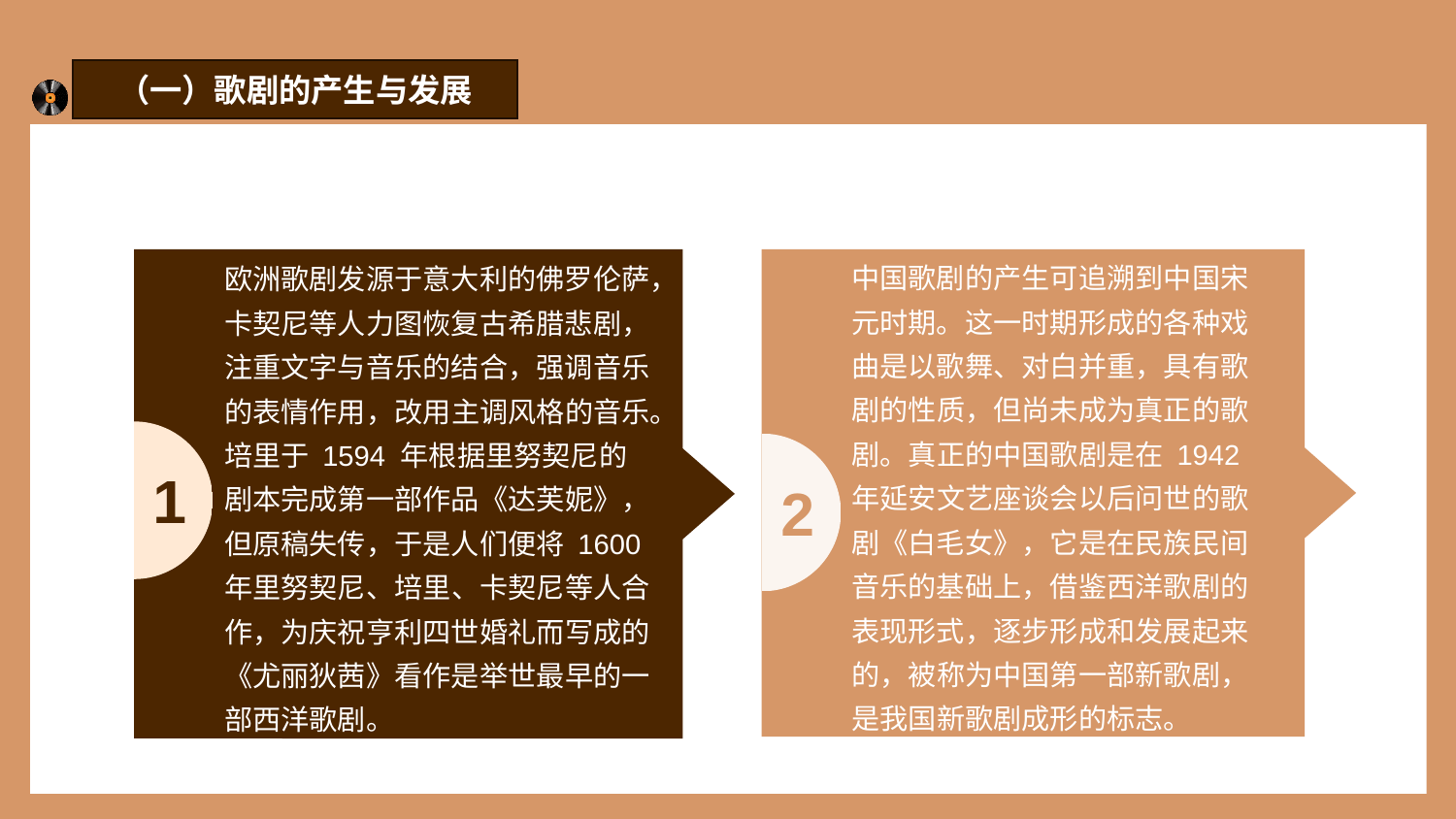

（一）歌剧的产生与发展
欧洲歌剧发源于意大利的佛罗伦萨，卡契尼等人力图恢复古希腊悲剧，注重文字与音乐的结合，强调音乐的表情作用，改用主调风格的音乐。培里于 1594 年根据里努契尼的剧本完成第一部作品《达芙妮》，但原稿失传，于是人们便将 1600 年里努契尼、培里、卡契尼等人合作，为庆祝亨利四世婚礼而写成的《尤丽狄茜》看作是举世最早的一部西洋歌剧。
中国歌剧的产生可追溯到中国宋元时期。这一时期形成的各种戏曲是以歌舞、对白并重，具有歌
剧的性质，但尚未成为真正的歌剧。真正的中国歌剧是在 1942 年延安文艺座谈会以后问世的歌剧《白毛女》，它是在民族民间音乐的基础上，借鉴西洋歌剧的表现形式，逐步形成和发展起来的，被称为中国第一部新歌剧，是我国新歌剧成形的标志。
1
2